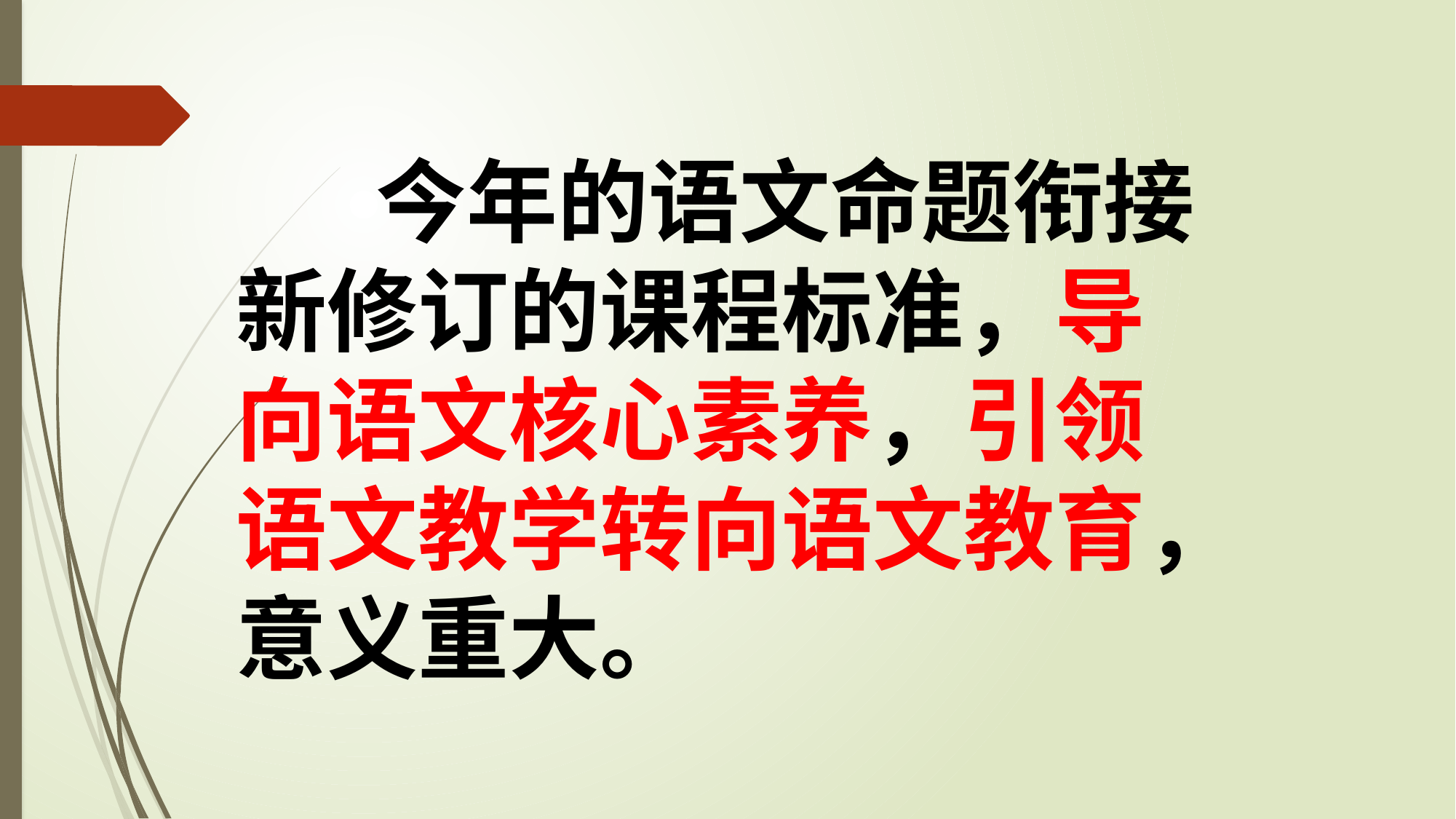

今年的语文命题衔接新修订的课程标准，导向语文核心素养，引领语文教学转向语文教育，意义重大。